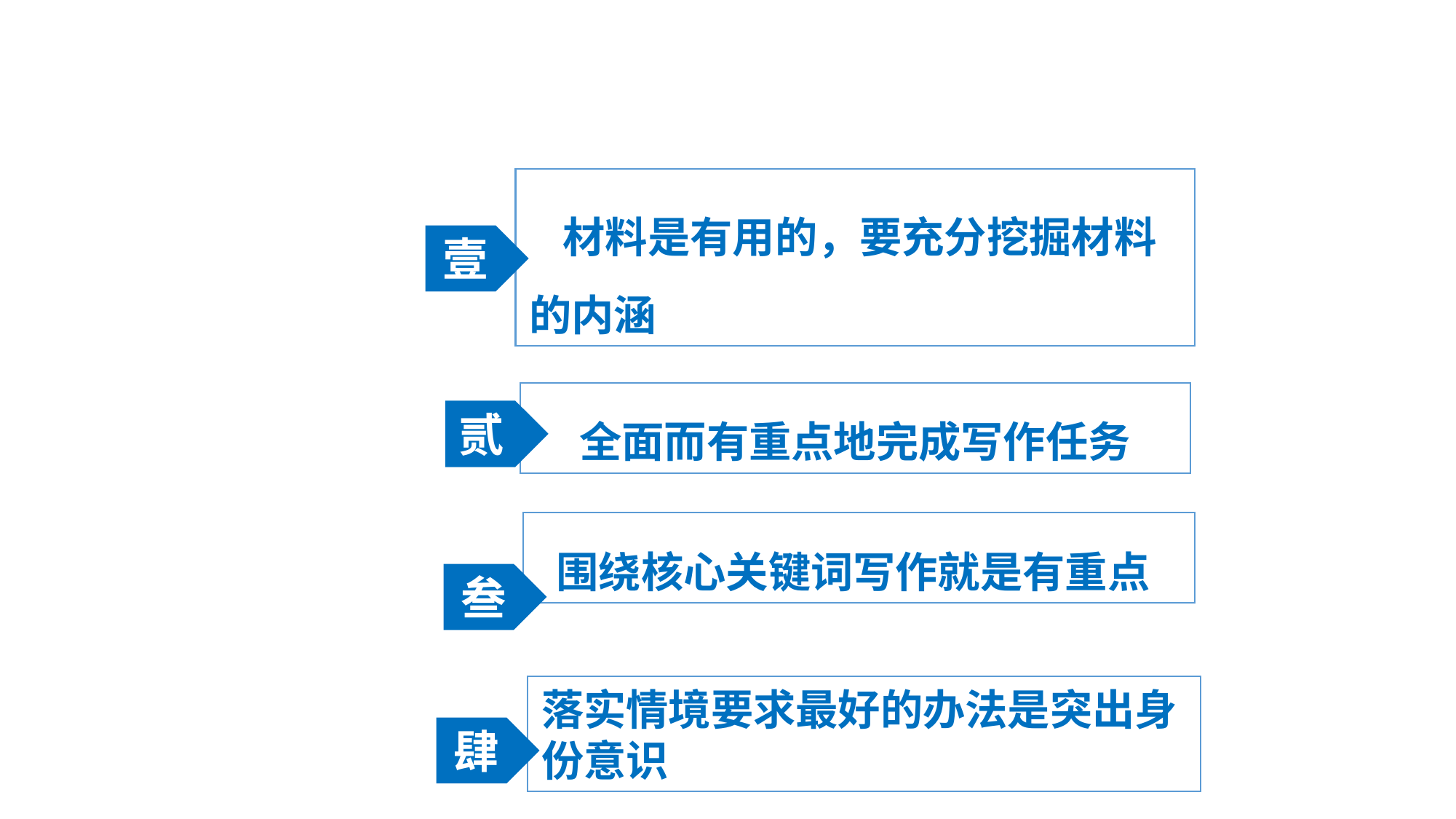

1
目录页
  材料是有用的，要充分挖掘材料的内涵
壹

全面而有重点地完成写作任务

贰
叁
 围绕核心关键词写作就是有重点
叁

落实情境要求最好的办法是突出身份意识
肆